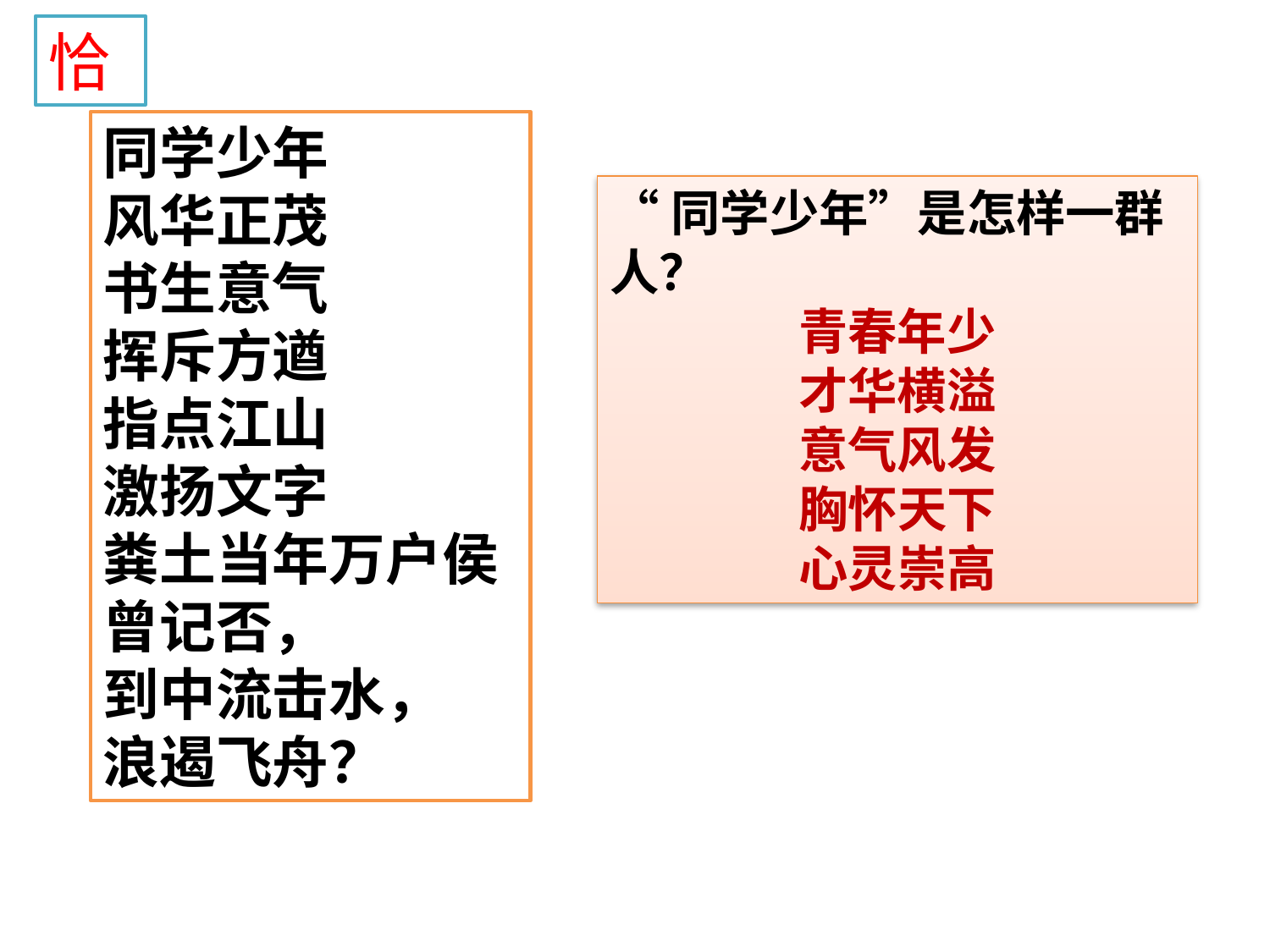

恰
同学少年
风华正茂
书生意气
挥斥方遒
指点江山
激扬文字
粪土当年万户侯
曾记否，
到中流击水，
浪遏飞舟？
“同学少年”是怎样一群人？
青春年少
才华横溢
意气风发
胸怀天下
心灵崇高